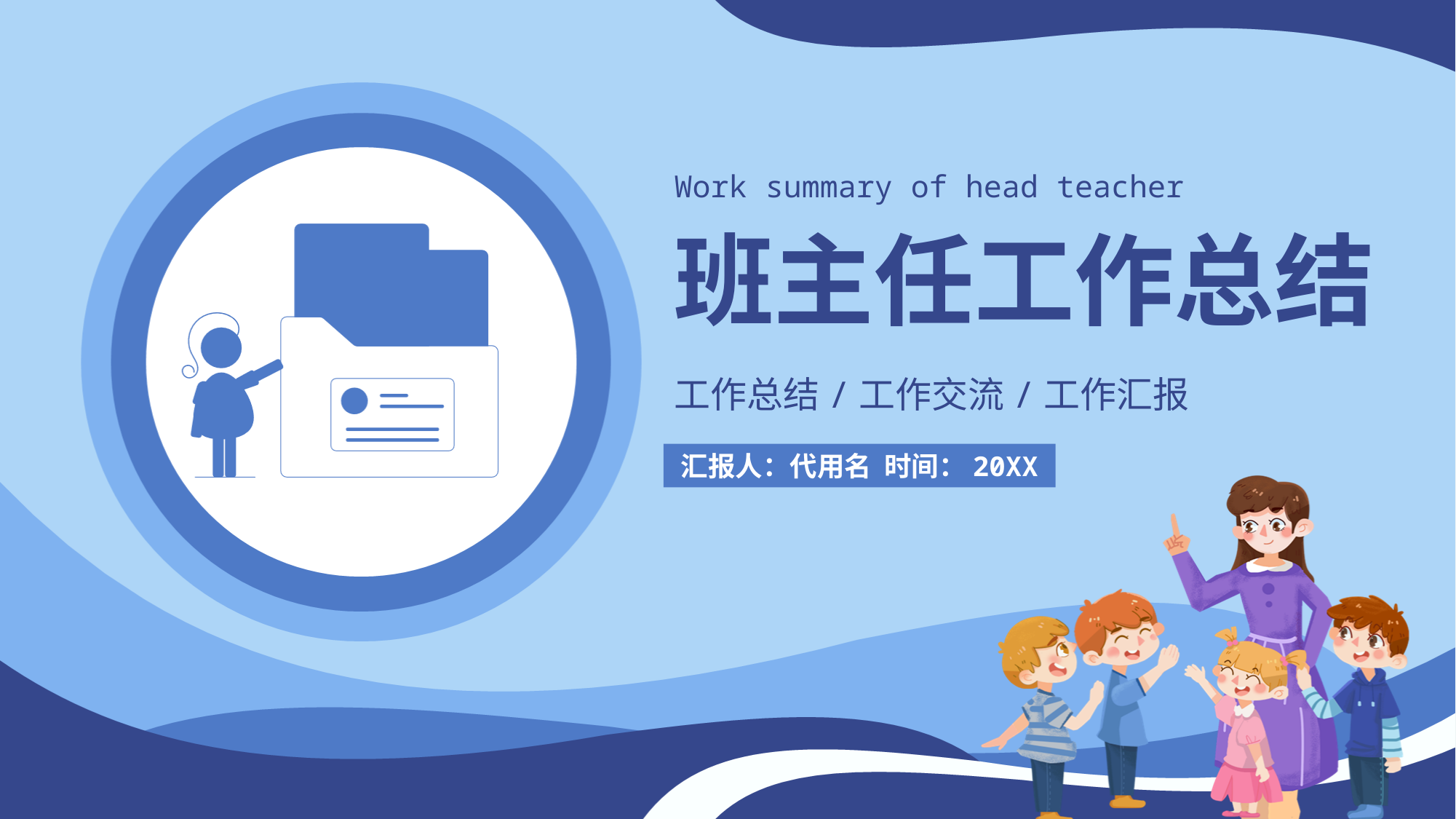

Work summary of head teacher
班主任工作总结
工作总结/工作交流/工作汇报
汇报人：代用名  时间：20XX